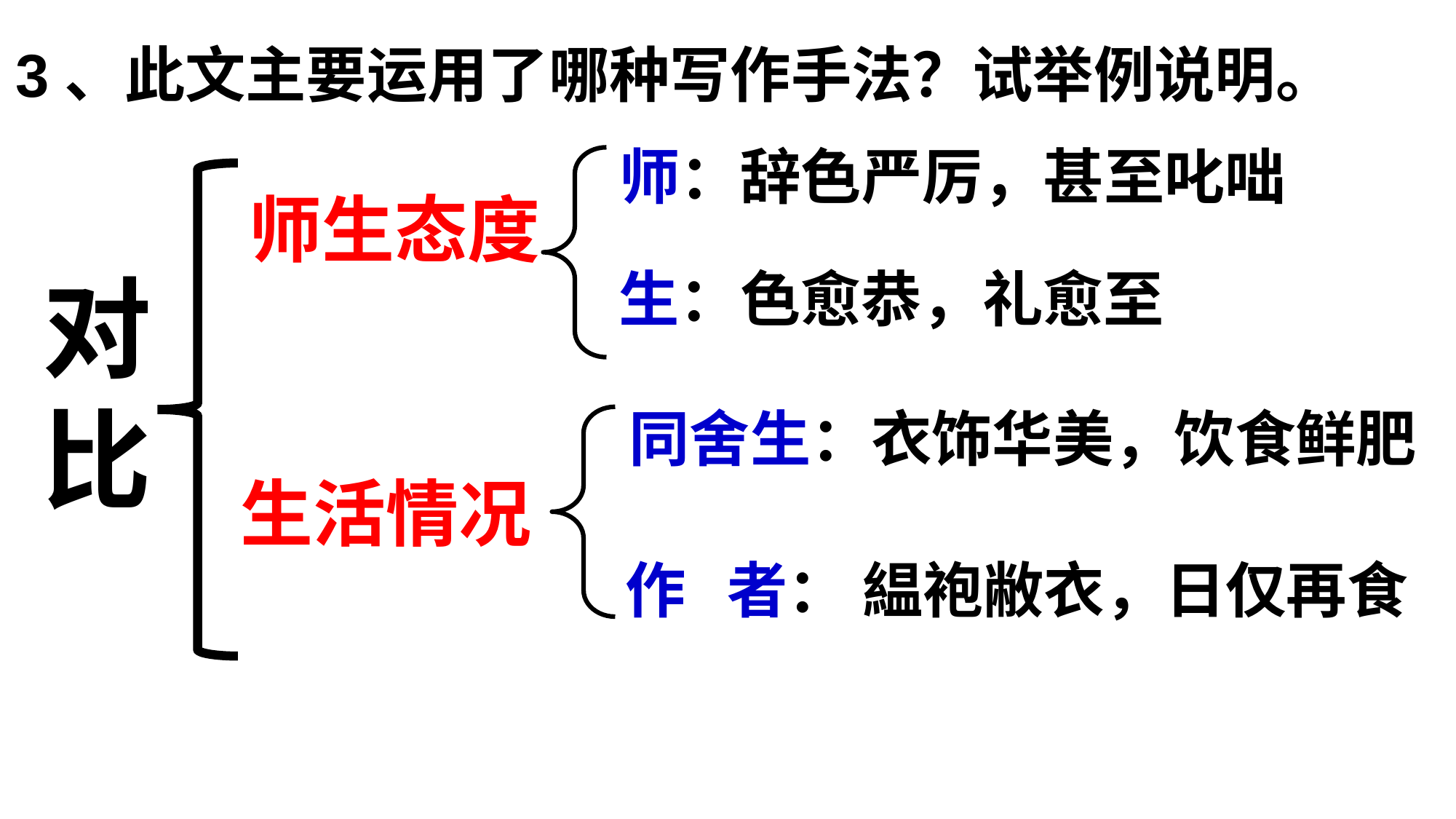

3、此文主要运用了哪种写作手法？试举例说明。
师：辞色严厉，甚至叱咄

师生态度
生：色愈恭，礼愈至
对比
同舍生：衣饰华美，饮食鲜肥

生活情况
作   者： 緼袍敝衣，日仅再食